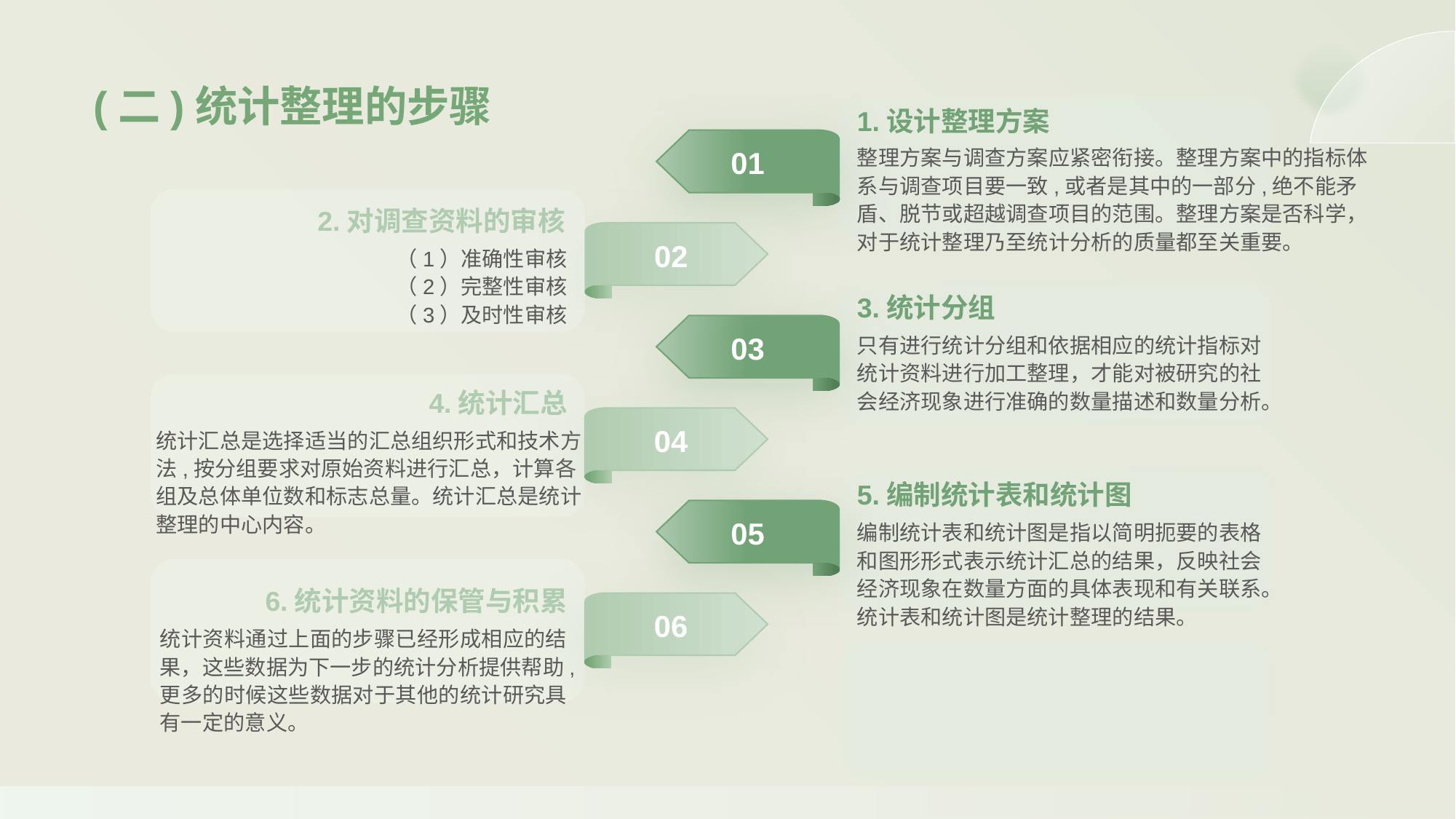

(二)统计整理的步骤
1.设计整理方案

01
整理方案与调查方案应紧密衔接。整理方案中的指标体系与调查项目要一致,或者是其中的一部分,绝不能矛盾、脱节或超越调查项目的范围。整理方案是否科学，对于统计整理乃至统计分析的质量都至关重要。
2.对调查资料的审核

02
（1）准确性审核
（2）完整性审核
（3）及时性审核
3.统计分组

03
只有进行统计分组和依据相应的统计指标对统计资料进行加工整理，才能对被研究的社会经济现象进行准确的数量描述和数量分析。
4.统计汇总

04
统计汇总是选择适当的汇总组织形式和技术方法,按分组要求对原始资料进行汇总，计算各组及总体单位数和标志总量。统计汇总是统计整理的中心内容。
5.编制统计表和统计图

05
编制统计表和统计图是指以简明扼要的表格和图形形式表示统计汇总的结果，反映社会经济现象在数量方面的具体表现和有关联系。统计表和统计图是统计整理的结果。

6.统计资料的保管与积累

06
统计资料通过上面的步骤已经形成相应的结果，这些数据为下一步的统计分析提供帮助,
更多的时候这些数据对于其他的统计研究具有一定的意义。